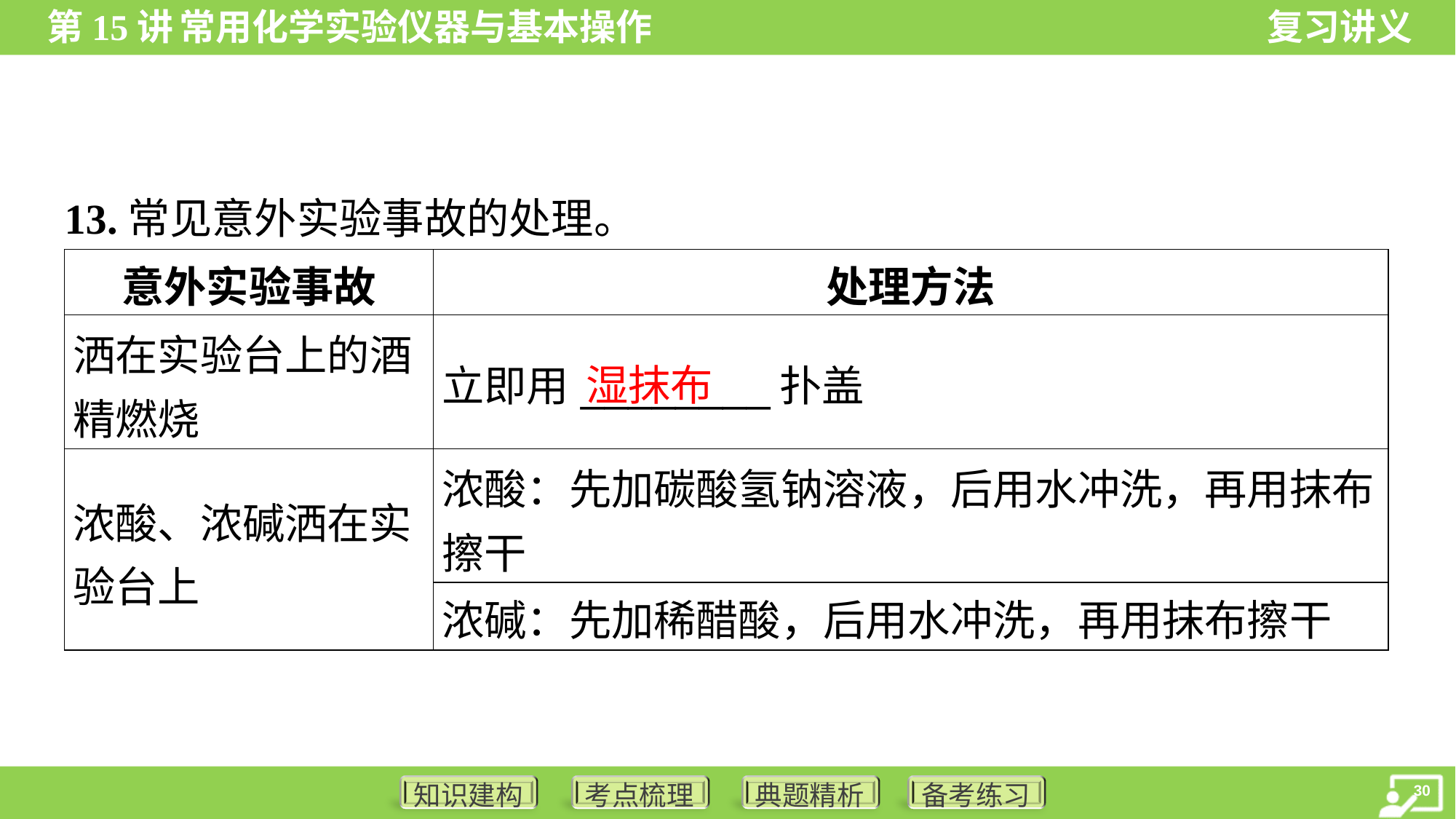

13.常见意外实验事故的处理。
| 意外实验事故 | 处理方法 |
| --- | --- |
| 洒在实验台上的酒 精燃烧 | 立即用\_\_\_\_\_\_\_\_扑盖 |
| 浓酸、浓碱洒在实 验台上 | 浓酸：先加碳酸氢钠溶液，后用水冲洗，再用抹布 擦干 |
|  | 浓碱：先加稀醋酸，后用水冲洗，再用抹布擦干 |
湿抹布